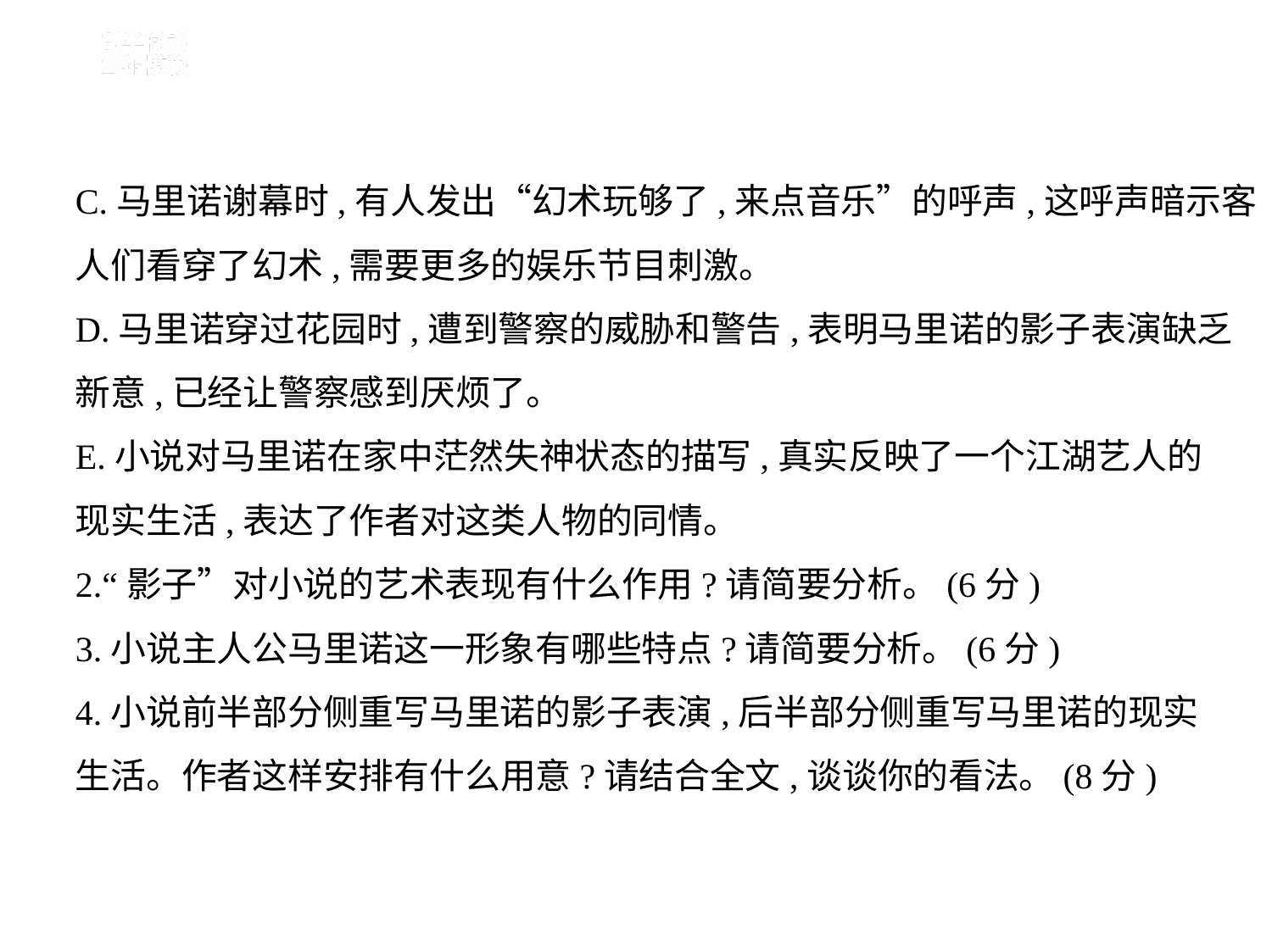

C.马里诺谢幕时,有人发出“幻术玩够了,来点音乐”的呼声,这呼声暗示客
人们看穿了幻术,需要更多的娱乐节目刺激。
D.马里诺穿过花园时,遭到警察的威胁和警告,表明马里诺的影子表演缺乏
新意,已经让警察感到厌烦了。
E.小说对马里诺在家中茫然失神状态的描写,真实反映了一个江湖艺人的
现实生活,表达了作者对这类人物的同情。
2.“影子”对小说的艺术表现有什么作用?请简要分析。(6分)
3.小说主人公马里诺这一形象有哪些特点?请简要分析。(6分)
4.小说前半部分侧重写马里诺的影子表演,后半部分侧重写马里诺的现实
生活。作者这样安排有什么用意?请结合全文,谈谈你的看法。(8分)